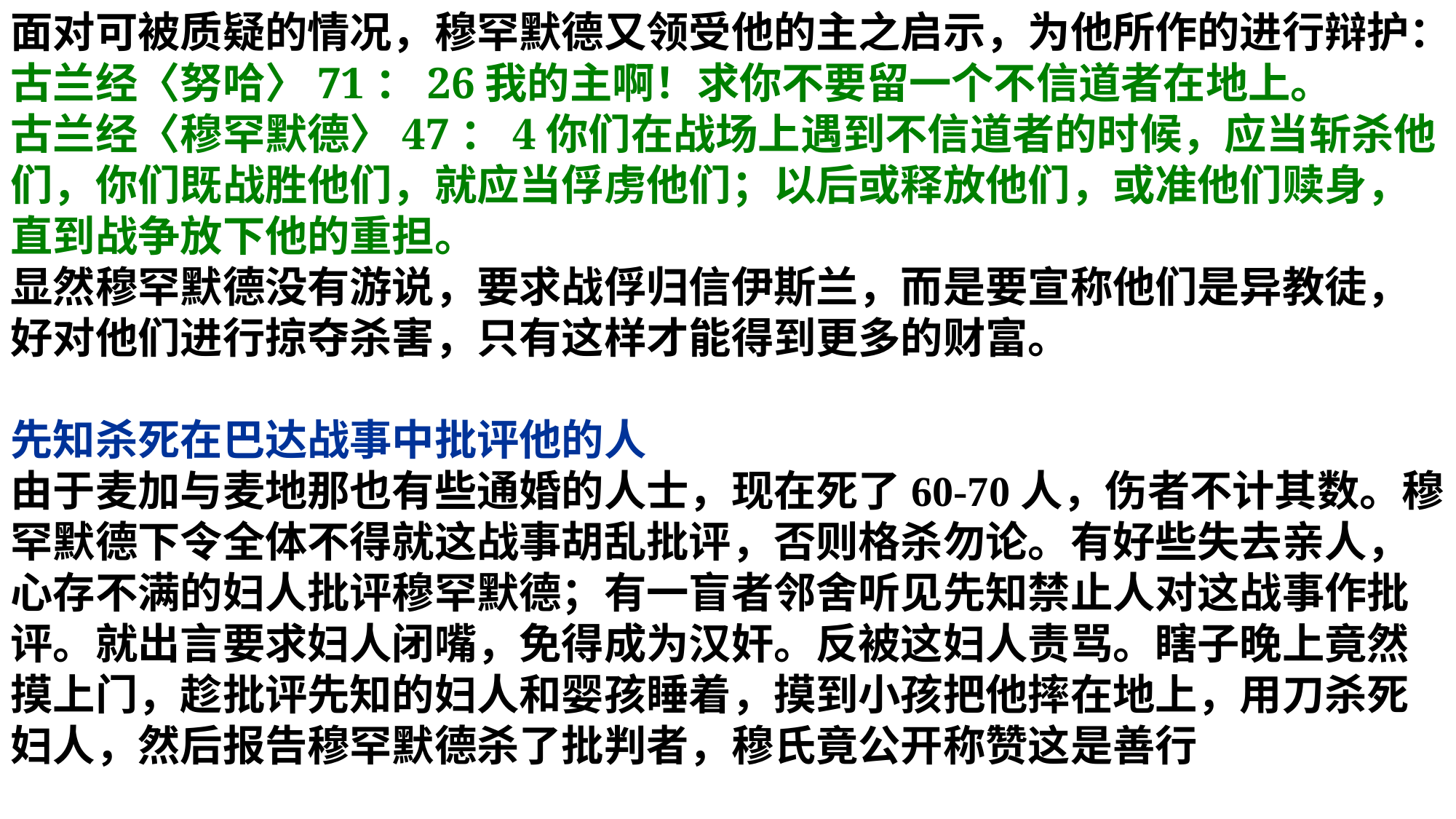

面对可被质疑的情况，穆罕默德又领受他的主之启示，为他所作的进行辩护：
古兰经〈努哈〉71：26我的主啊！求你不要留一个不信道者在地上。
古兰经〈穆罕默德〉47：4你们在战场上遇到不信道者的时候，应当斩杀他们，你们既战胜他们，就应当俘虏他们；以后或释放他们，或准他们赎身，直到战争放下他的重担。
显然穆罕默德没有游说，要求战俘归信伊斯兰，而是要宣称他们是异教徒，好对他们进行掠夺杀害，只有这样才能得到更多的财富。

先知杀死在巴达战事中批评他的人
由于麦加与麦地那也有些通婚的人士，现在死了60-70人，伤者不计其数。穆罕默德下令全体不得就这战事胡乱批评，否则格杀勿论。有好些失去亲人，心存不满的妇人批评穆罕默德；有一盲者邻舍听见先知禁止人对这战事作批评。就出言要求妇人闭嘴，免得成为汉奸。反被这妇人责骂。瞎子晚上竟然摸上门，趁批评先知的妇人和婴孩睡着，摸到小孩把他摔在地上，用刀杀死妇人，然后报告穆罕默德杀了批判者，穆氏竟公开称赞这是善行